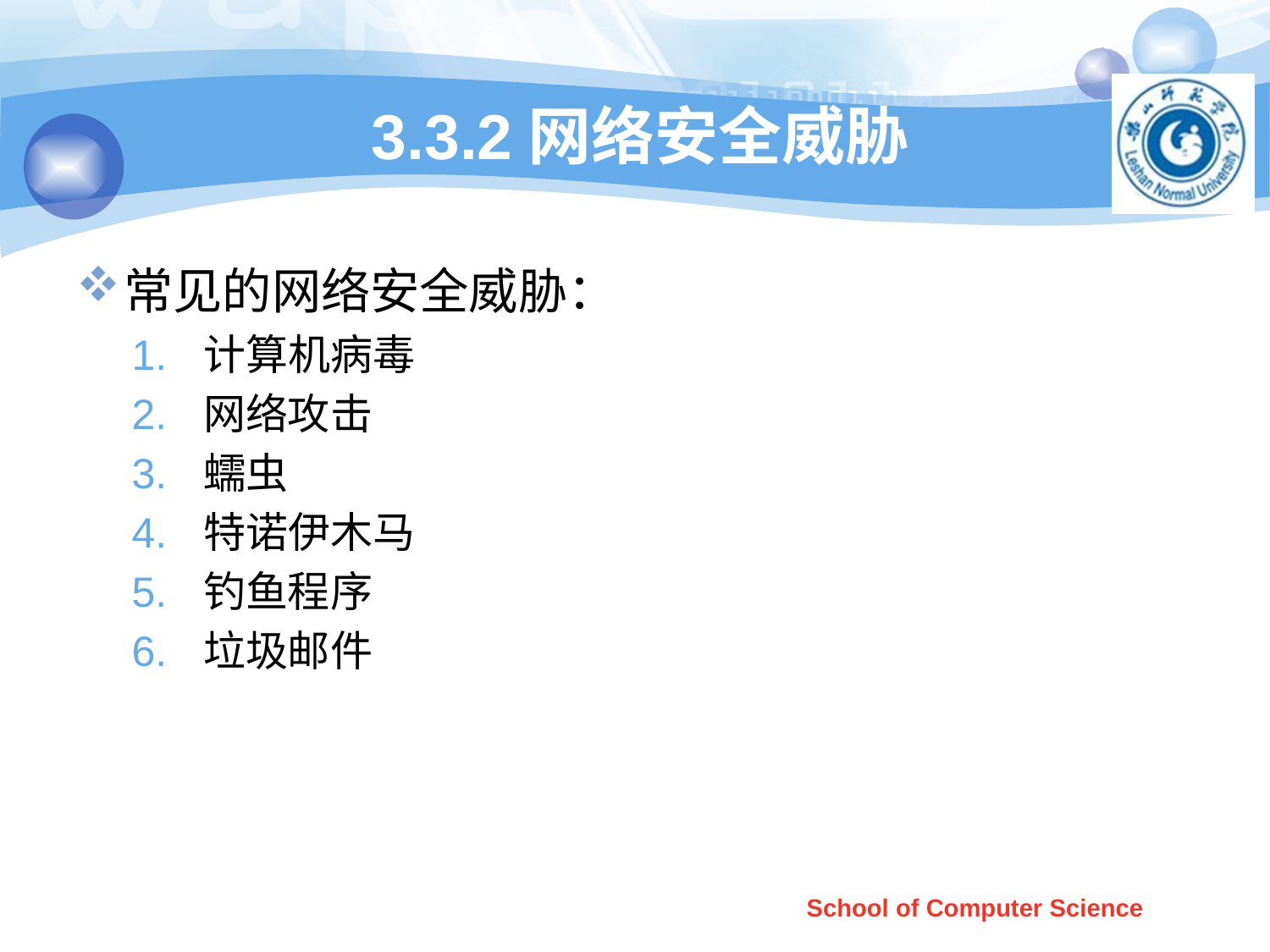

# 3.3.2网络安全威胁
常见的网络安全威胁：
计算机病毒
网络攻击
蠕虫
特诺伊木马
钓鱼程序
垃圾邮件
School of Computer Science